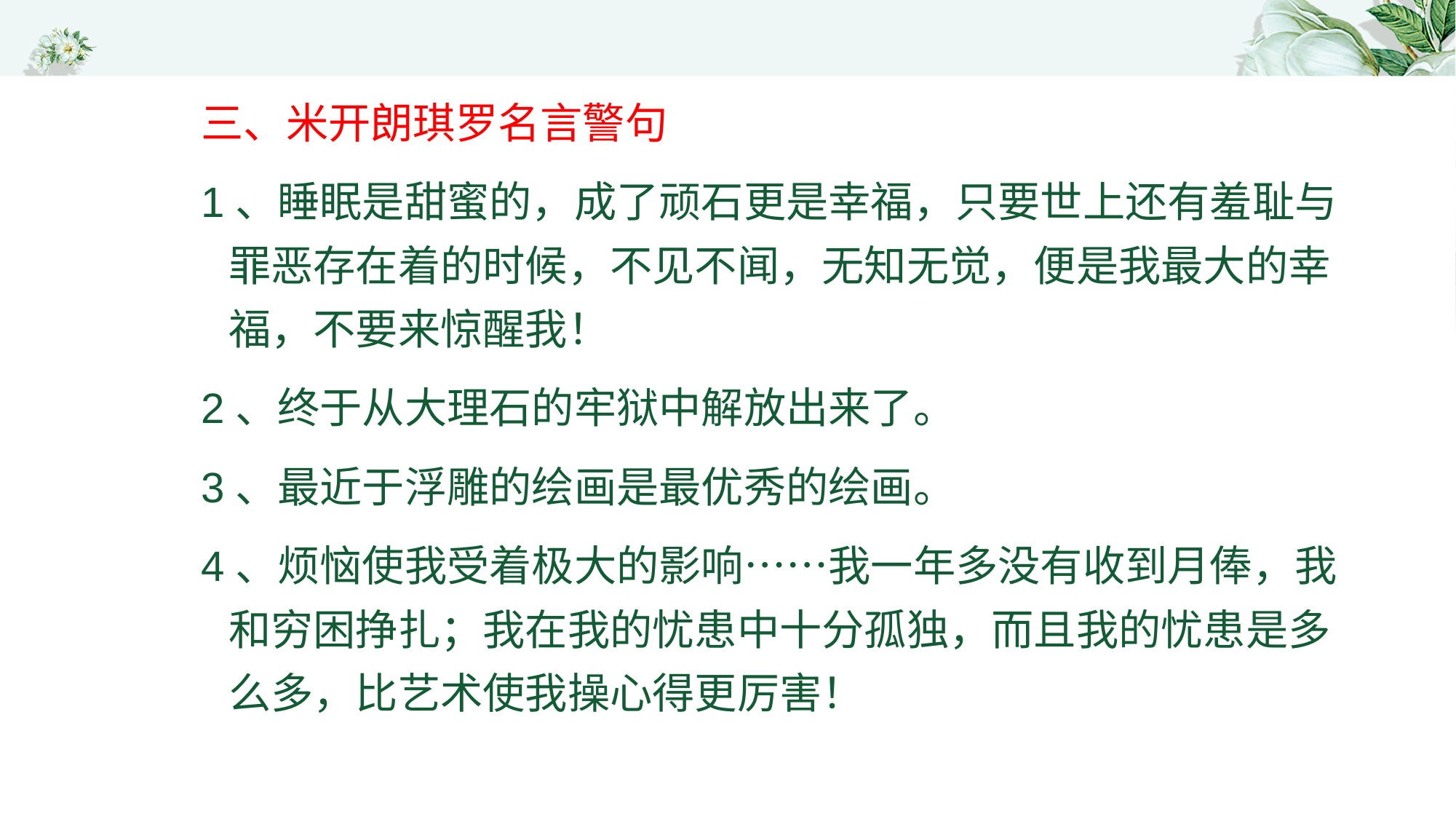

三、米开朗琪罗名言警句
1、睡眠是甜蜜的，成了顽石更是幸福，只要世上还有羞耻与罪恶存在着的时候，不见不闻，无知无觉，便是我最大的幸福，不要来惊醒我！
2、终于从大理石的牢狱中解放出来了。
3、最近于浮雕的绘画是最优秀的绘画。
4、烦恼使我受着极大的影响……我一年多没有收到月俸，我和穷困挣扎；我在我的忧患中十分孤独，而且我的忧患是多么多，比艺术使我操心得更厉害！